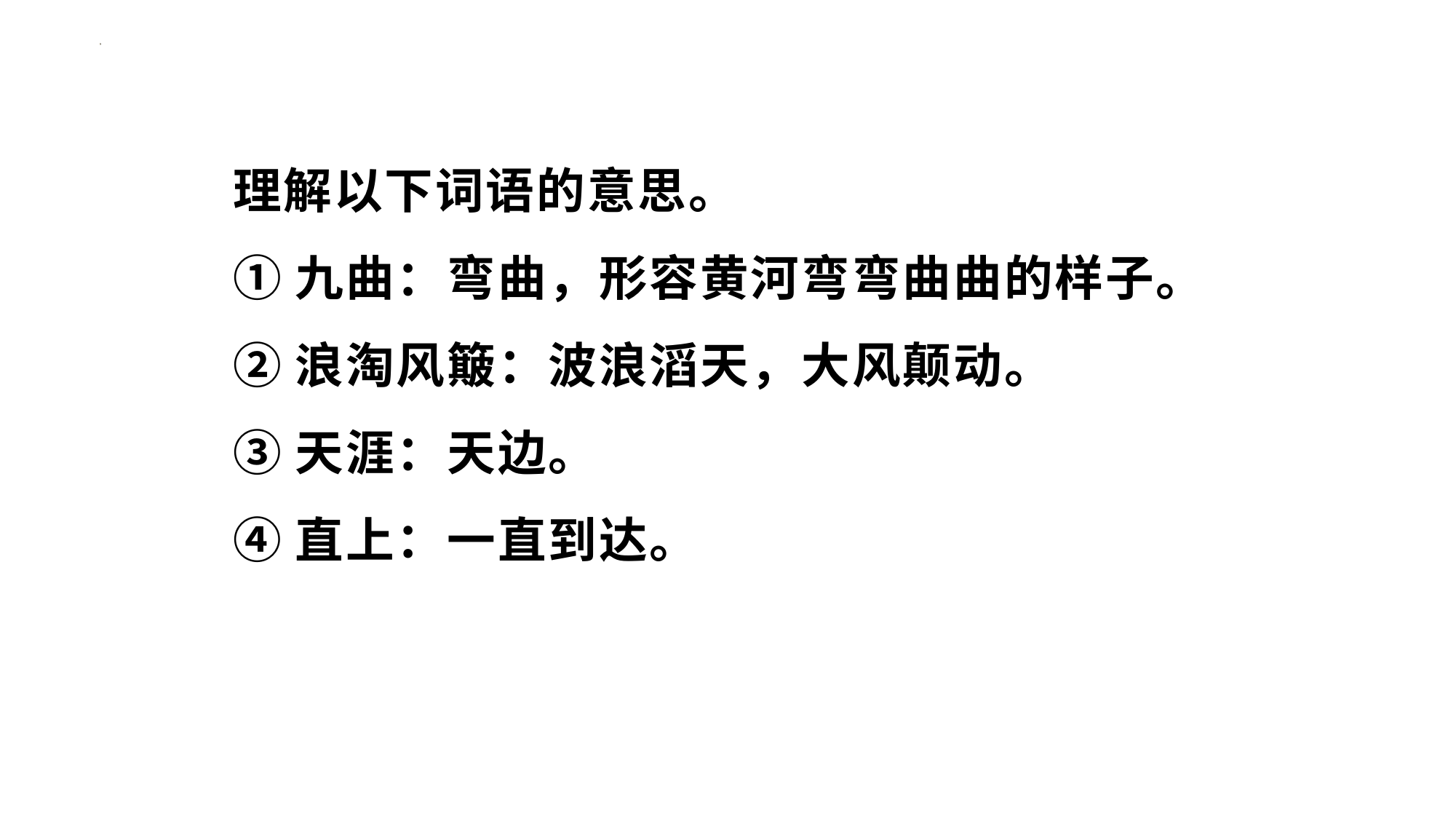

理解以下词语的意思。
①九曲：弯曲，形容黄河弯弯曲曲的样子。
②浪淘风簸：波浪滔天，大风颠动。
③天涯：天边。
④直上：一直到达。